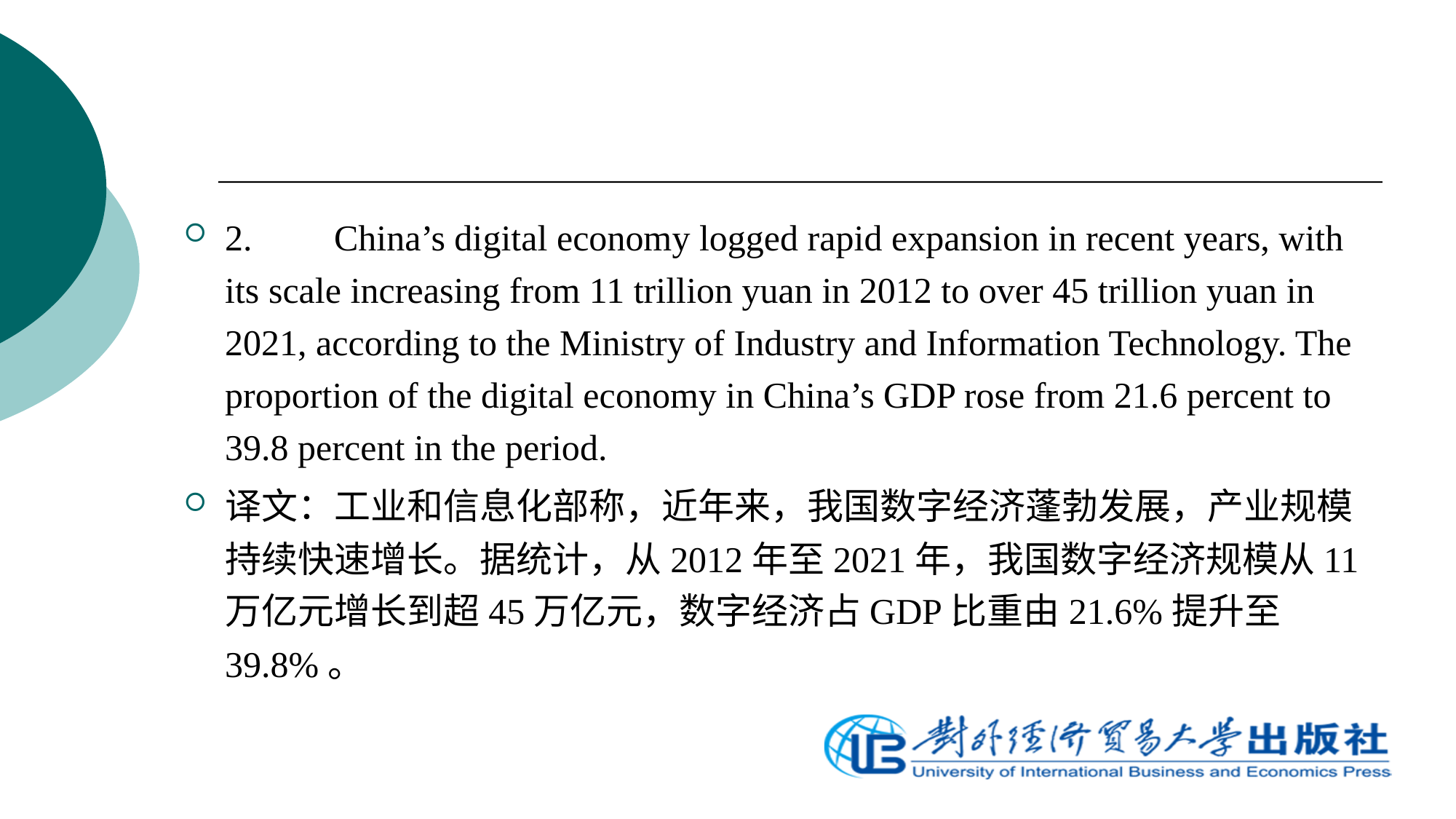

2.	China’s digital economy logged rapid expansion in recent years, with its scale increasing from 11 trillion yuan in 2012 to over 45 trillion yuan in 2021, according to the Ministry of Industry and Information Technology. The proportion of the digital economy in China’s GDP rose from 21.6 percent to 39.8 percent in the period.
译文：工业和信息化部称，近年来，我国数字经济蓬勃发展，产业规模持续快速增长。据统计，从2012年至2021年，我国数字经济规模从11万亿元增长到超45万亿元，数字经济占GDP比重由21.6%提升至39.8%。